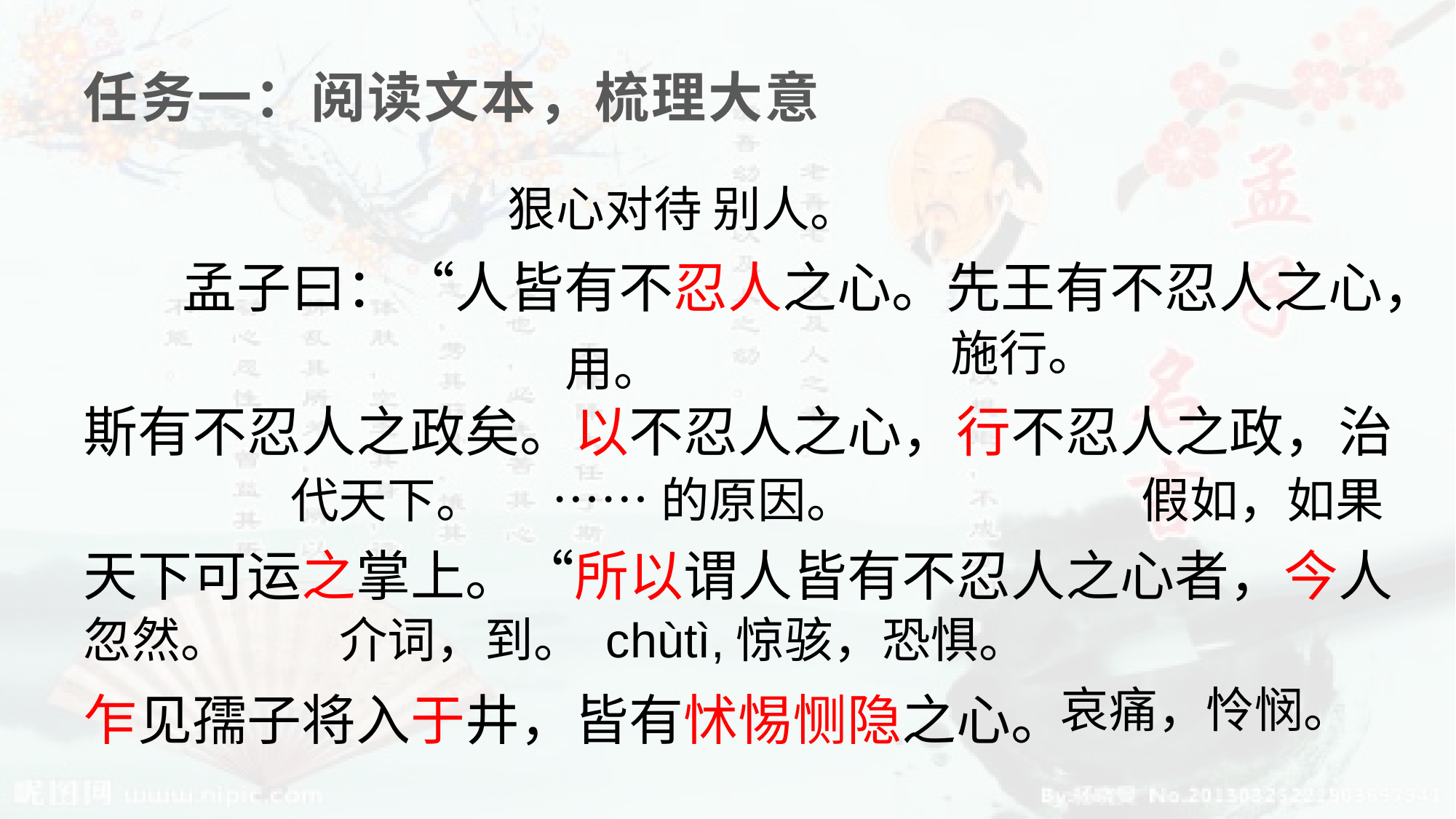

任务一：阅读文本，梳理大意
       孟子曰：“人皆有不忍人之心。先王有不忍人之心，斯有不忍人之政矣。以不忍人之心，行不忍人之政，治天下可运之掌上。“所以谓人皆有不忍人之心者，今人乍见孺子将入于井，皆有怵惕恻隐之心。
狠心对待 别人。
施行。
用。
代天下。
……的原因。
假如，如果
忽然。
介词，到。
chùtì,惊骇，恐惧。
哀痛，怜悯。